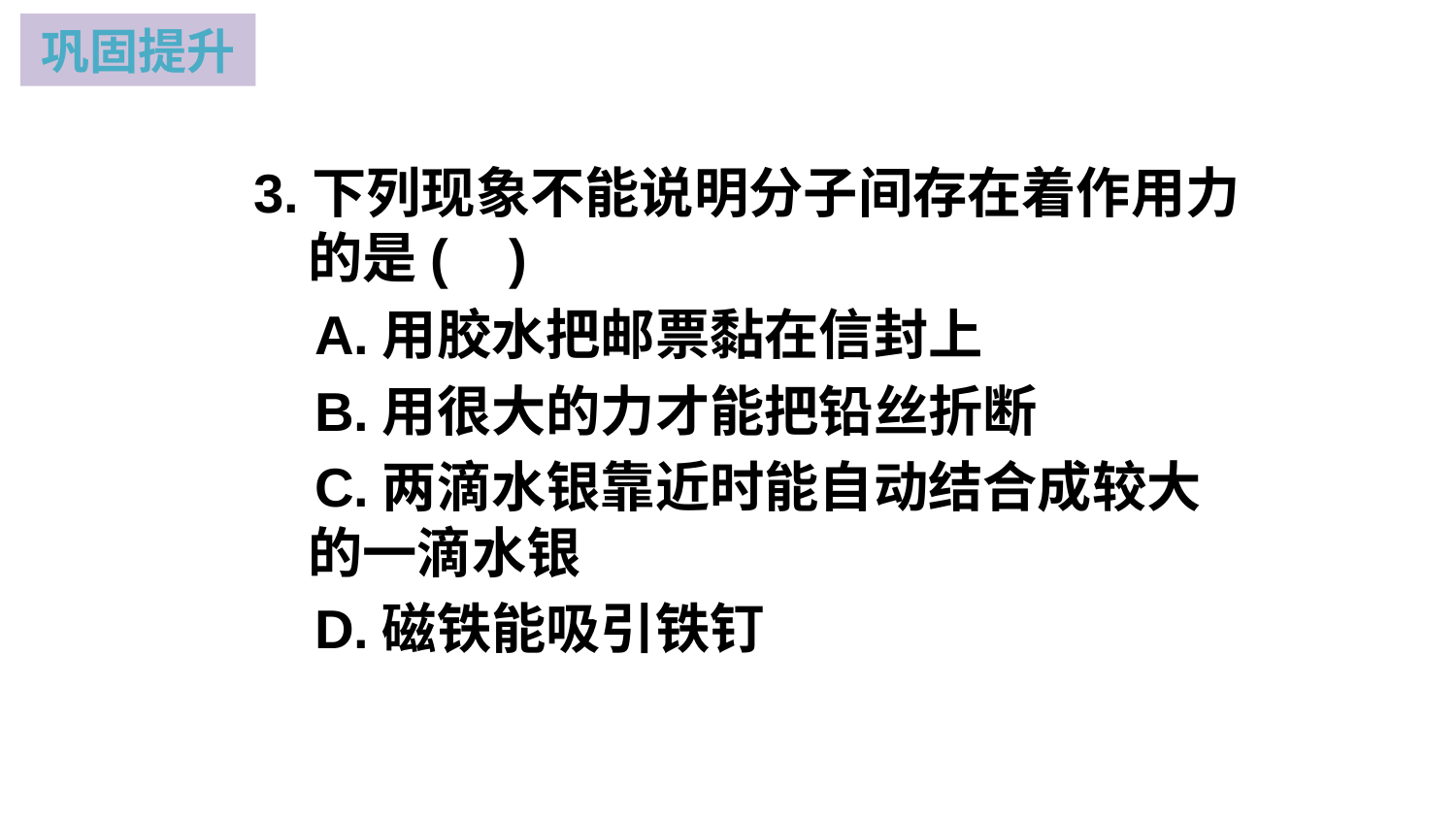

巩固提升
3.下列现象不能说明分子间存在着作用力的是(    )
    A.用胶水把邮票黏在信封上
    B.用很大的力才能把铅丝折断
    C.两滴水银靠近时能自动结合成较大 的一滴水银
    D.磁铁能吸引铁钉